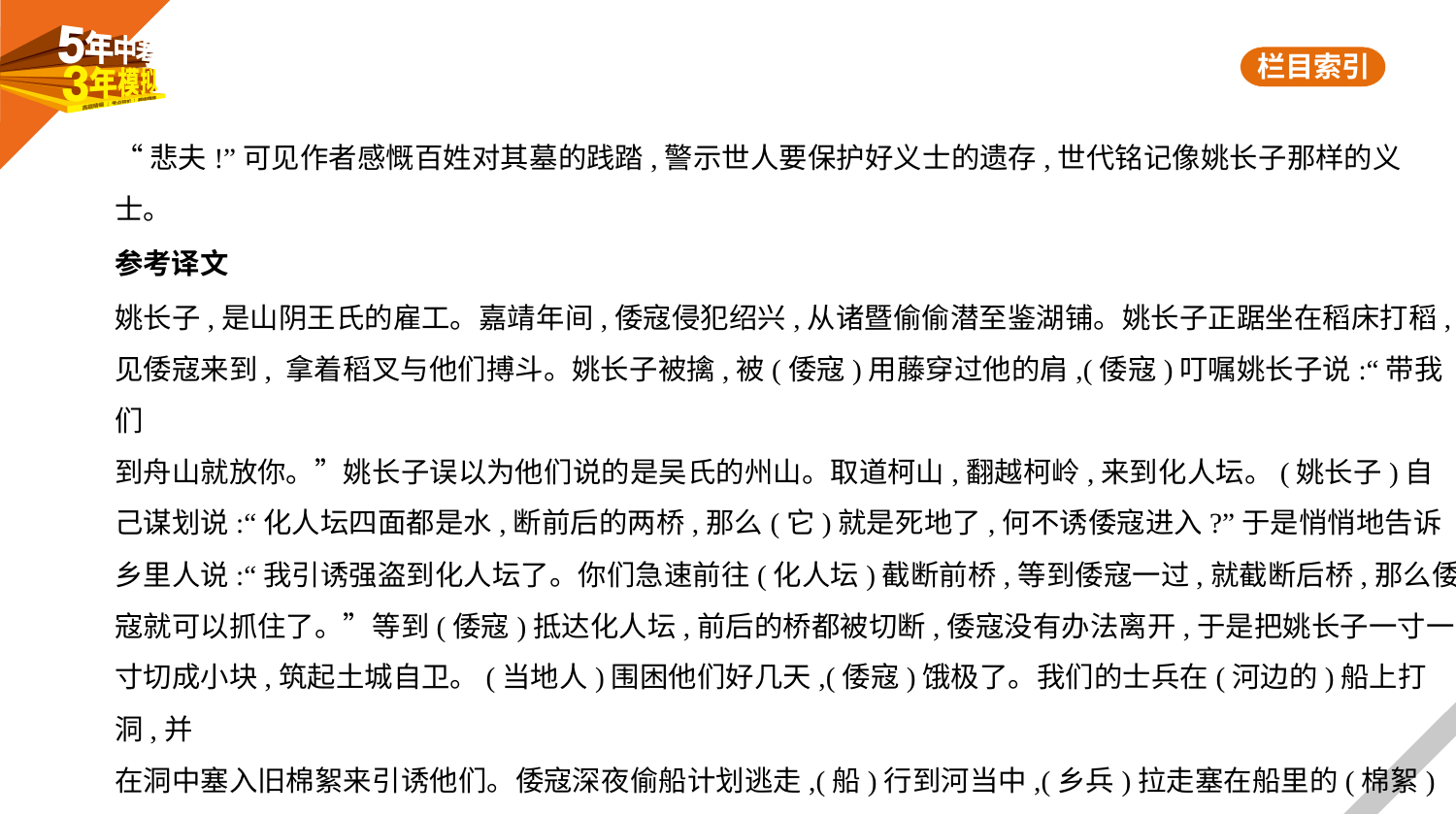

“悲夫!”可见作者感慨百姓对其墓的践踏,警示世人要保护好义士的遗存,世代铭记像姚长子那样的义
士。
参考译文
姚长子,是山阴王氏的雇工。嘉靖年间,倭寇侵犯绍兴,从诸暨偷偷潜至鉴湖铺。姚长子正踞坐在稻床打稻,
见倭寇来到, 拿着稻叉与他们搏斗。姚长子被擒,被(倭寇)用藤穿过他的肩,(倭寇)叮嘱姚长子说:“带我们
到舟山就放你。”姚长子误以为他们说的是吴氏的州山。取道柯山,翻越柯岭,来到化人坛。(姚长子)自
己谋划说:“化人坛四面都是水,断前后的两桥,那么(它)就是死地了,何不诱倭寇进入?”于是悄悄地告诉
乡里人说:“我引诱强盗到化人坛了。你们急速前往(化人坛)截断前桥,等到倭寇一过,就截断后桥,那么倭
寇就可以抓住了。”等到(倭寇)抵达化人坛,前后的桥都被切断,倭寇没有办法离开,于是把姚长子一寸一
寸切成小块,筑起土城自卫。(当地人)围困他们好几天,(倭寇)饿极了。我们的士兵在(河边的)船上打洞,并
在洞中塞入旧棉絮来引诱他们。倭寇深夜偷船计划逃走,(船)行到河当中,(乡兵)拉走塞在船里的(棉絮)让船沉没,四面合围逼近他们,一百三十人全部被歼灭。乡人认为姚长子的行为是正义的,把他葬在钟堰的寿家岸。